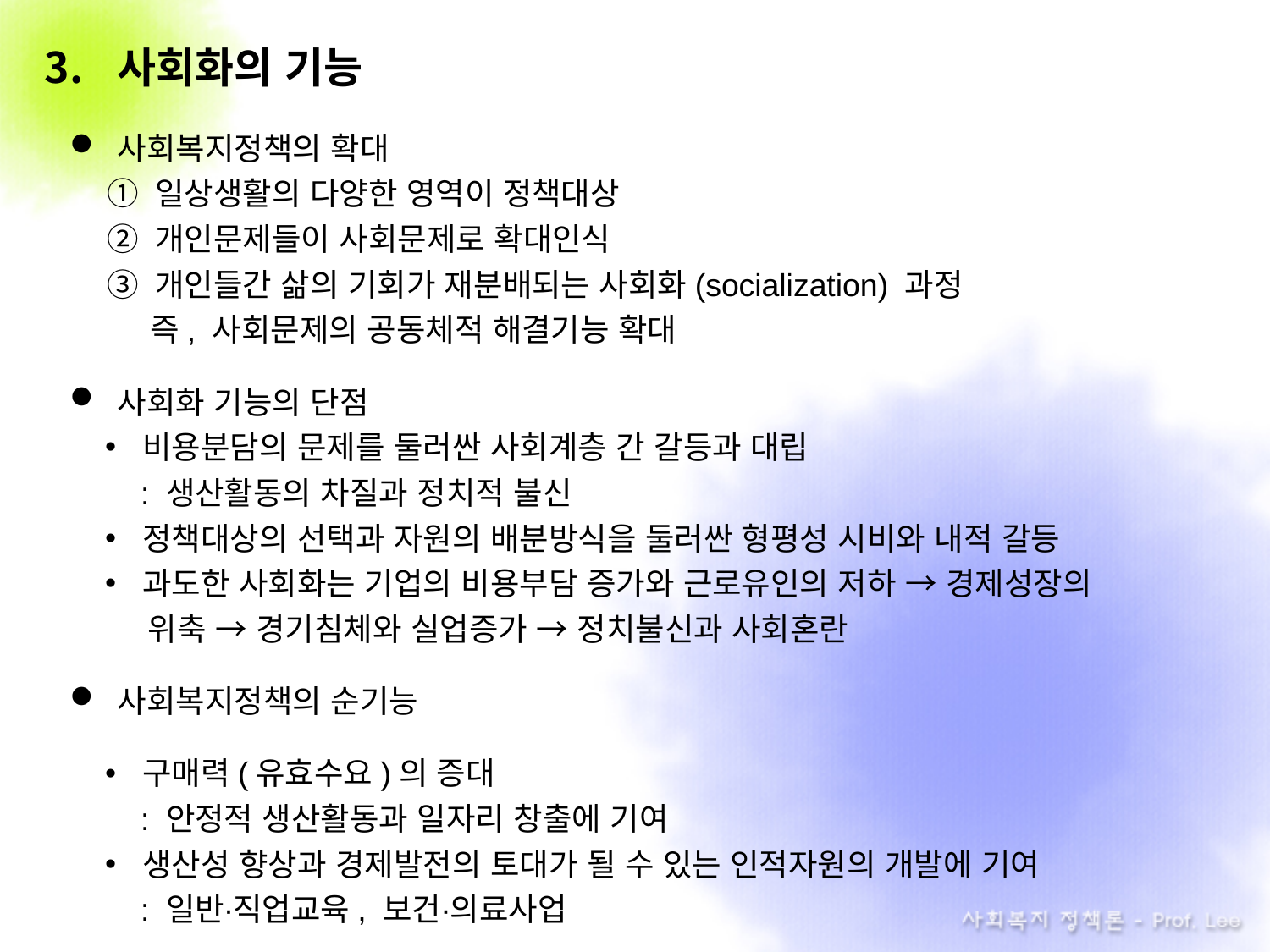

사회화의 기능

사회복지정책의 확대
① 일상생활의 다양한 영역이 정책대상
② 개인문제들이 사회문제로 확대인식
③ 개인들간 삶의 기회가 재분배되는 사회화(socialization) 과정
    즉, 사회문제의 공동체적 해결기능 확대

사회화 기능의 단점
비용분담의 문제를 둘러싼 사회계층 간 갈등과 대립
    : 생산활동의 차질과 정치적 불신
정책대상의 선택과 자원의 배분방식을 둘러싼 형평성 시비와 내적 갈등
과도한 사회화는 기업의 비용부담 증가와 근로유인의 저하 → 경제성장의
    위축 → 경기침체와 실업증가 → 정치불신과 사회혼란

사회복지정책의 순기능

구매력(유효수요)의 증대
    : 안정적 생산활동과 일자리 창출에 기여
생산성 향상과 경제발전의 토대가 될 수 있는 인적자원의 개발에 기여
    : 일반∙직업교육, 보건∙의료사업